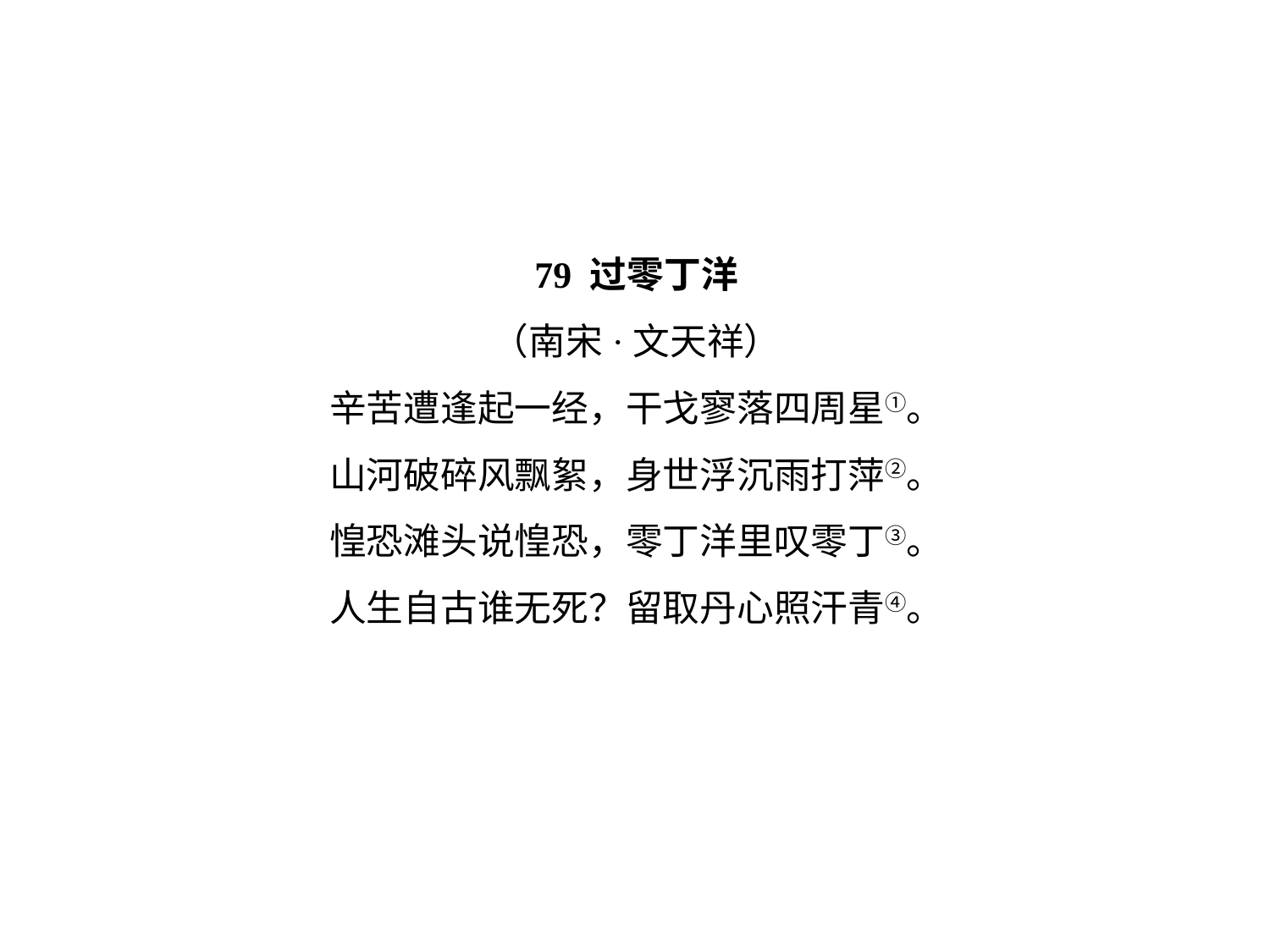

79 过零丁洋
（南宋·文天祥）
辛苦遭逢起一经，干戈寥落四周星①。
山河破碎风飘絮，身世浮沉雨打萍②。
惶恐滩头说惶恐，零丁洋里叹零丁③。
人生自古谁无死？留取丹心照汗青④。